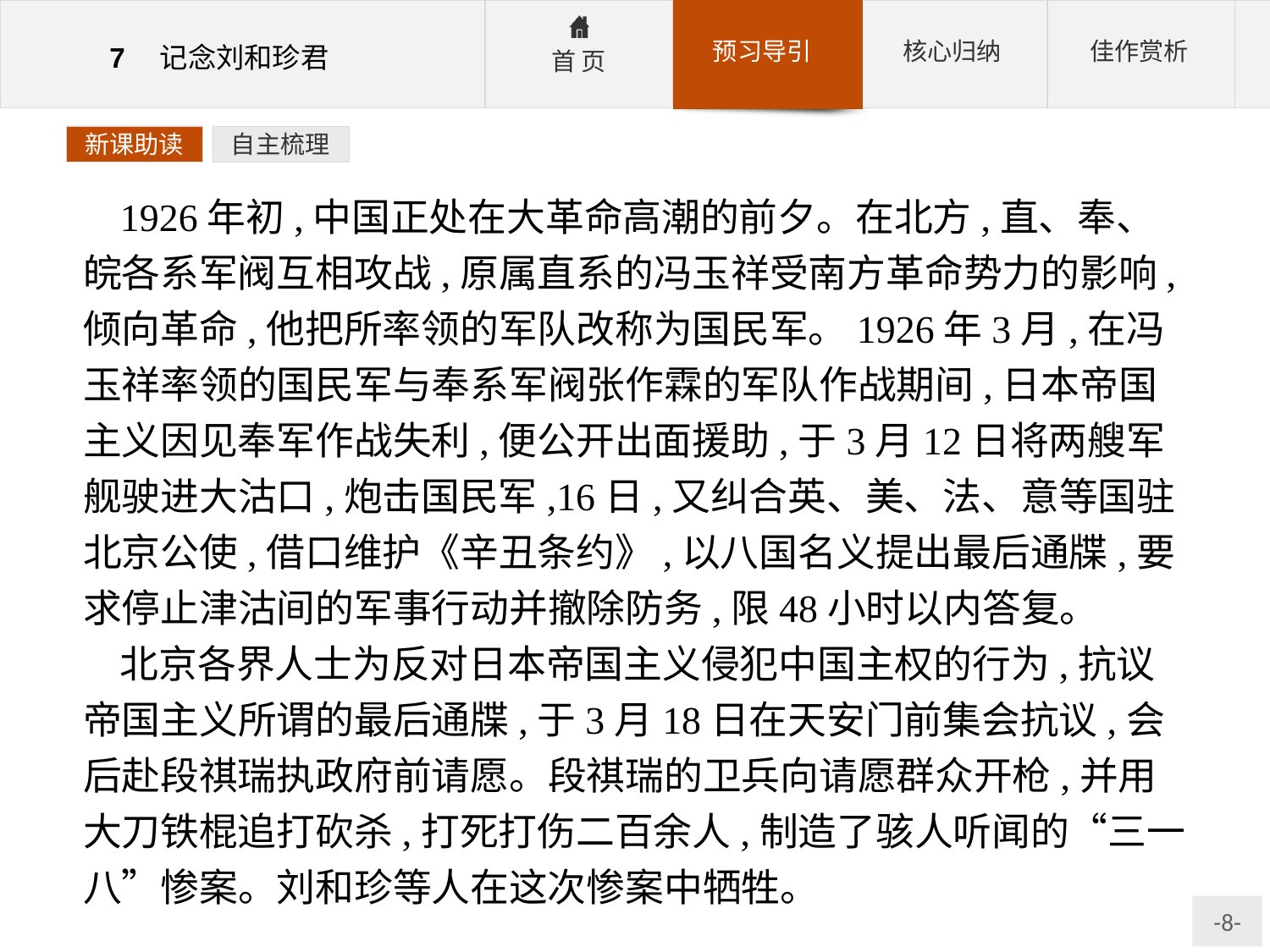

新课助读
自主梳理
1926年初,中国正处在大革命高潮的前夕。在北方,直、奉、皖各系军阀互相攻战,原属直系的冯玉祥受南方革命势力的影响,倾向革命,他把所率领的军队改称为国民军。1926年3月,在冯玉祥率领的国民军与奉系军阀张作霖的军队作战期间,日本帝国主义因见奉军作战失利,便公开出面援助,于3月12日将两艘军舰驶进大沽口,炮击国民军,16日,又纠合英、美、法、意等国驻北京公使,借口维护《辛丑条约》,以八国名义提出最后通牒,要求停止津沽间的军事行动并撤除防务,限48小时以内答复。
北京各界人士为反对日本帝国主义侵犯中国主权的行为,抗议帝国主义所谓的最后通牒,于3月18日在天安门前集会抗议,会后赴段祺瑞执政府前请愿。段祺瑞的卫兵向请愿群众开枪,并用大刀铁棍追打砍杀,打死打伤二百余人,制造了骇人听闻的“三一八”惨案。刘和珍等人在这次惨案中牺牲。